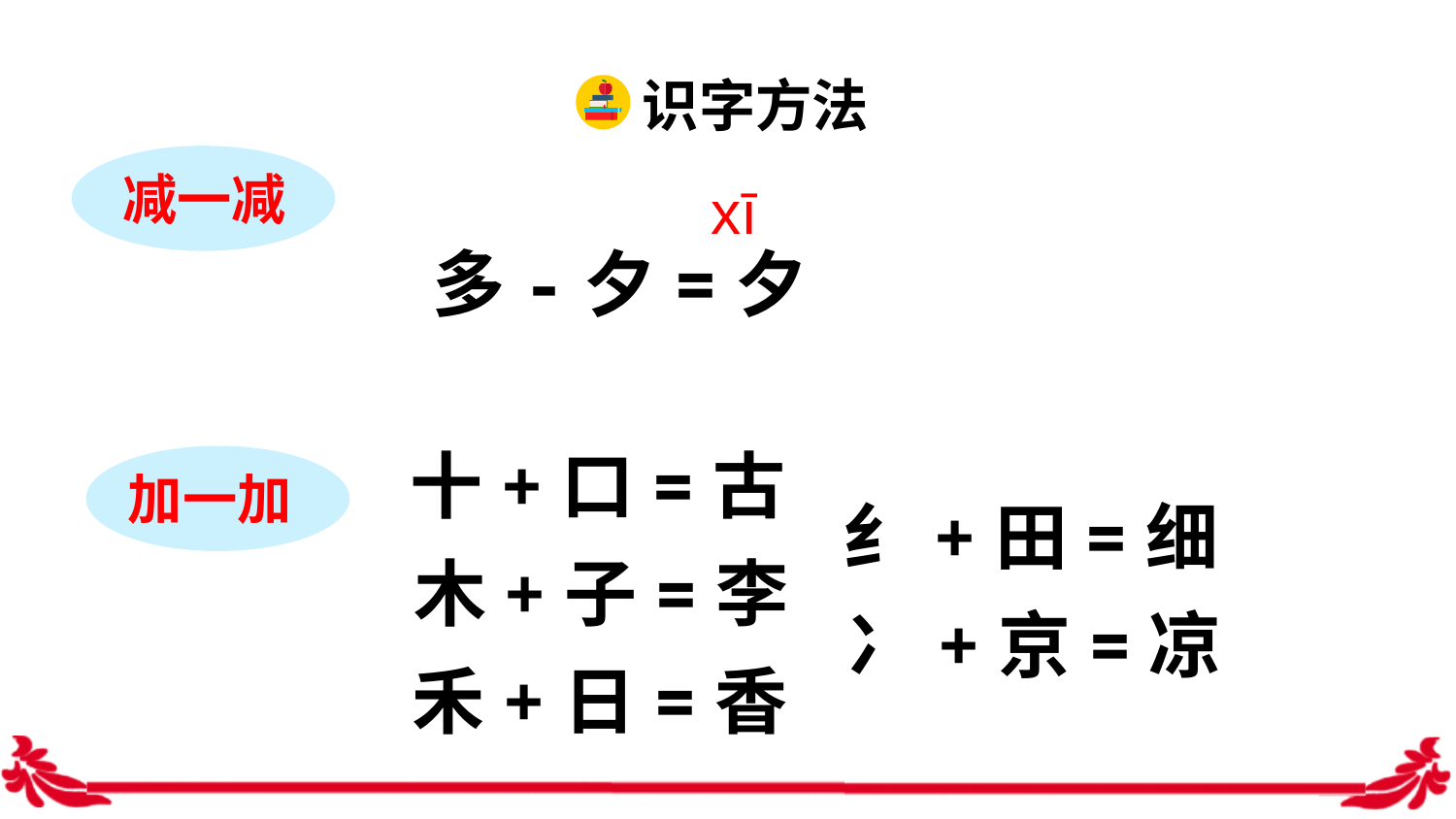

识字方法

减一减
xī
多-夕=夕
十+口=古

加一加
纟+田=细
木+子=李
冫+京=凉
禾+日=香